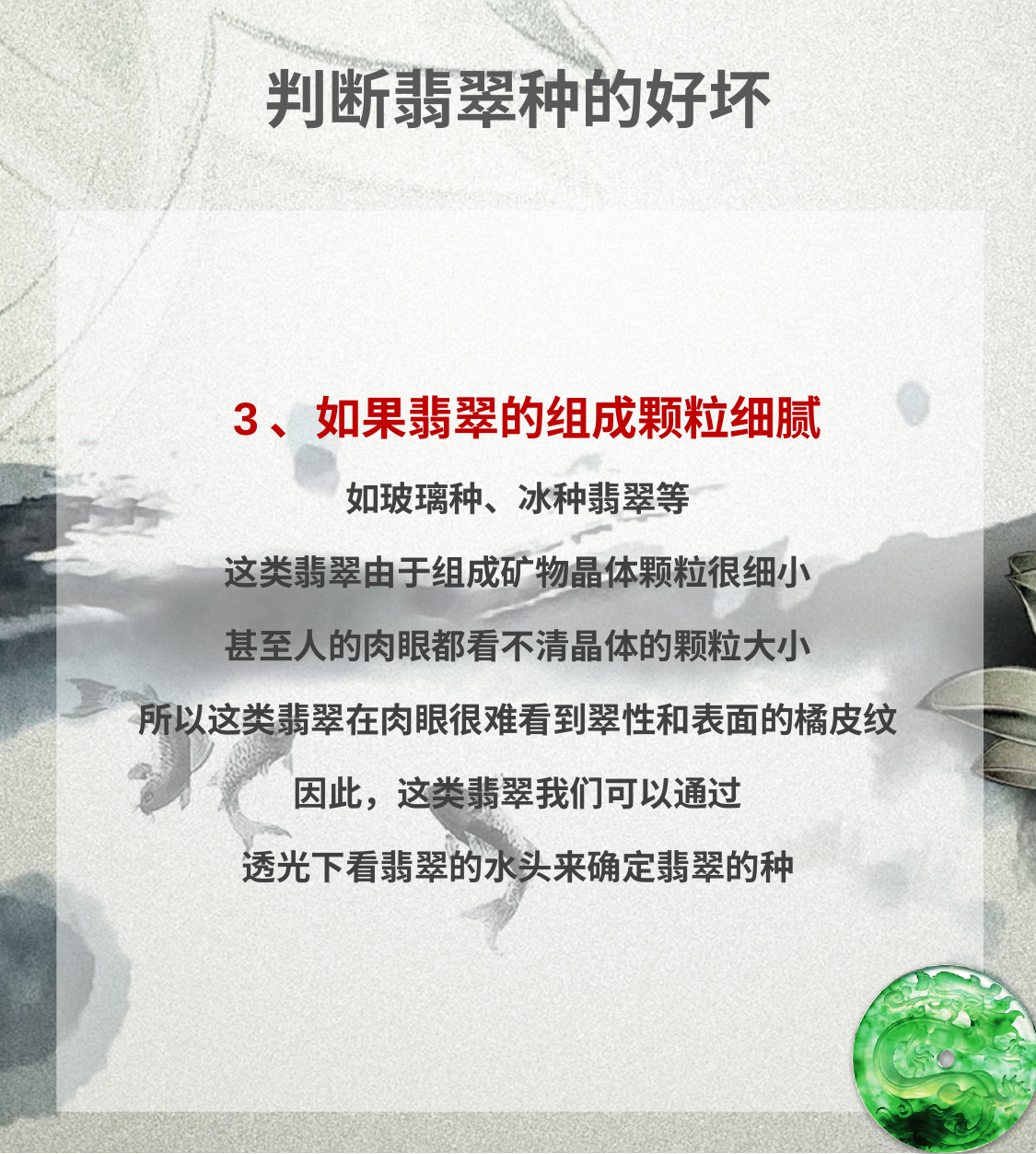

# 判断翡翠种的好坏
  3、如果翡翠的组成颗粒细腻
如玻璃种、冰种翡翠等
这类翡翠由于组成矿物晶体颗粒很细小
甚至人的肉眼都看不清晶体的颗粒大小
所以这类翡翠在肉眼很难看到翠性和表面的橘皮纹
因此，这类翡翠我们可以通过
透光下看翡翠的水头来确定翡翠的种